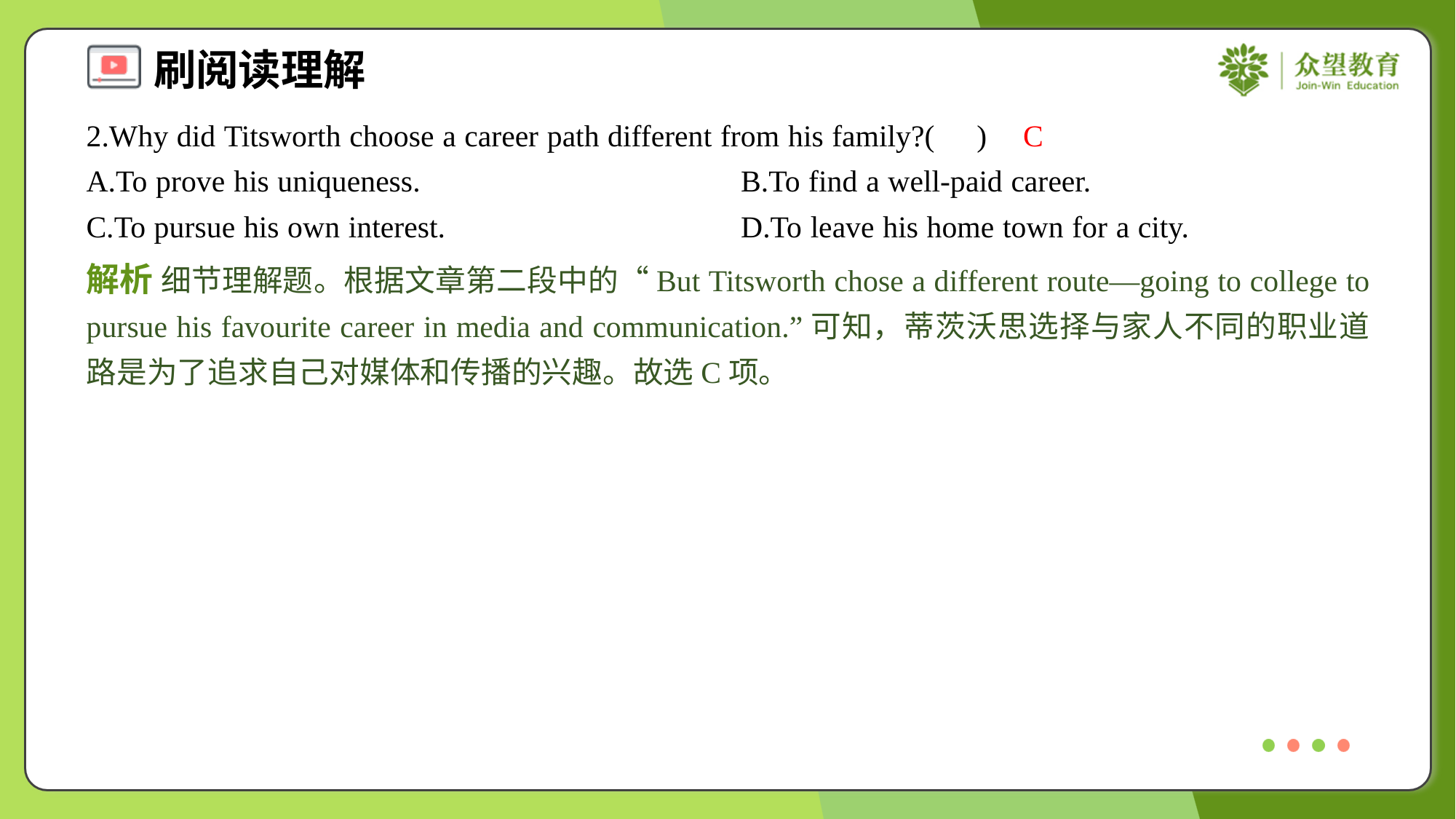

2.Why did Titsworth choose a career path different from his family?(     )
C
A.To prove his uniqueness.	B.To find a well-paid career.
C.To pursue his own interest.	D.To leave his home town for a city.
解析 细节理解题。根据文章第二段中的“But Titsworth chose a different route—going to college to pursue his favourite career in media and communication.”可知，蒂茨沃思选择与家人不同的职业道路是为了追求自己对媒体和传播的兴趣。故选C项。